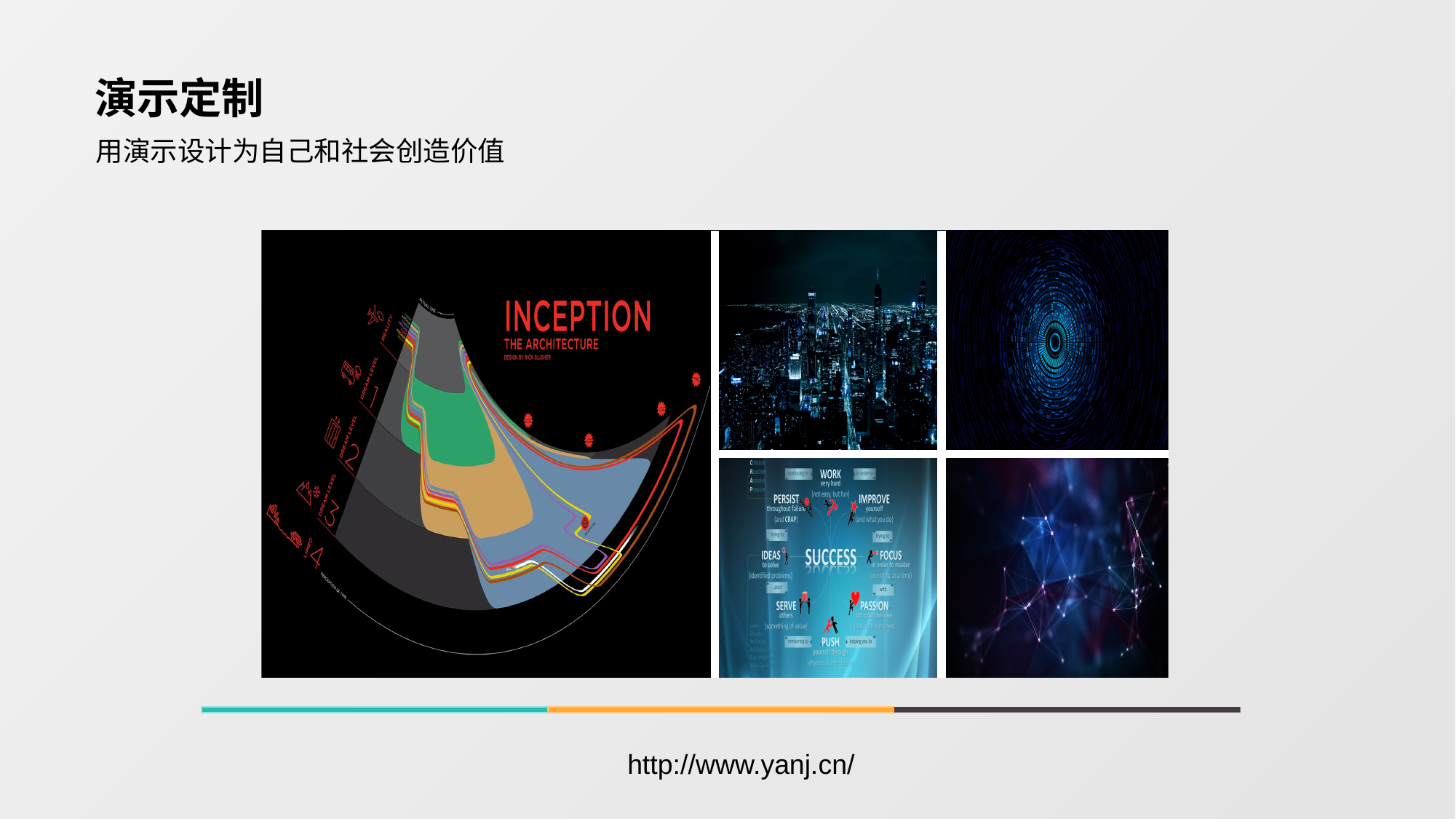

演示定制
用演示设计为自己和社会创造价值
|  |  |  |
| --- | --- | --- |
|  |  |  |

http://www.yanj.cn/